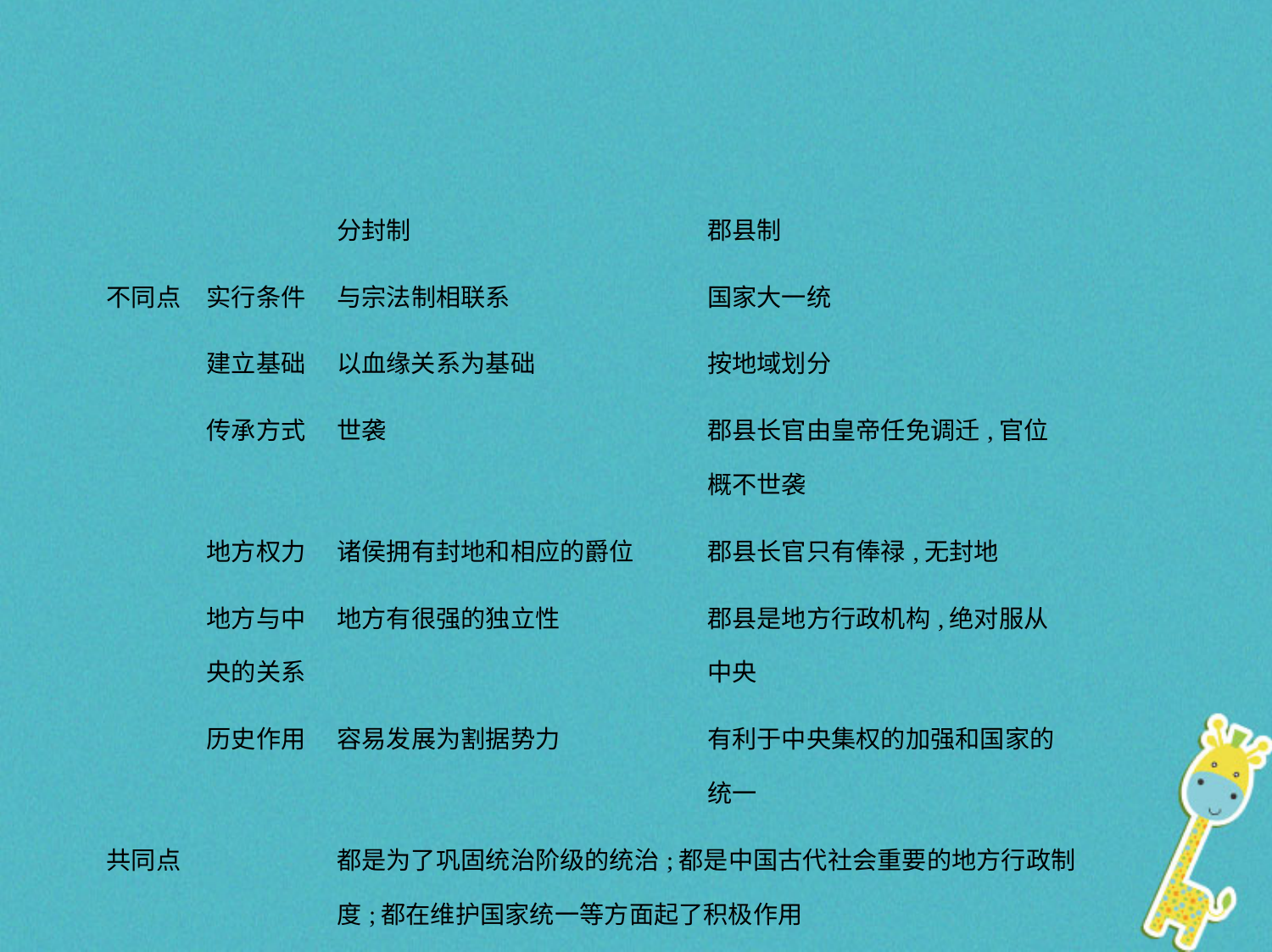

|  |  | 分封制 | 郡县制 |
| --- | --- | --- | --- |
| 不同点 | 实行条件 | 与宗法制相联系 | 国家大一统 |
|  | 建立基础 | 以血缘关系为基础 | 按地域划分 |
|  | 传承方式 | 世袭 | 郡县长官由皇帝任免调迁,官位 概不世袭 |
|  | 地方权力 | 诸侯拥有封地和相应的爵位 | 郡县长官只有俸禄,无封地 |
|  | 地方与中 央的关系 | 地方有很强的独立性 | 郡县是地方行政机构,绝对服从 中央 |
|  | 历史作用 | 容易发展为割据势力 | 有利于中央集权的加强和国家的 统一 |
| 共同点 |  | 都是为了巩固统治阶级的统治;都是中国古代社会重要的地方行政制 度;都在维护国家统一等方面起了积极作用 |  |